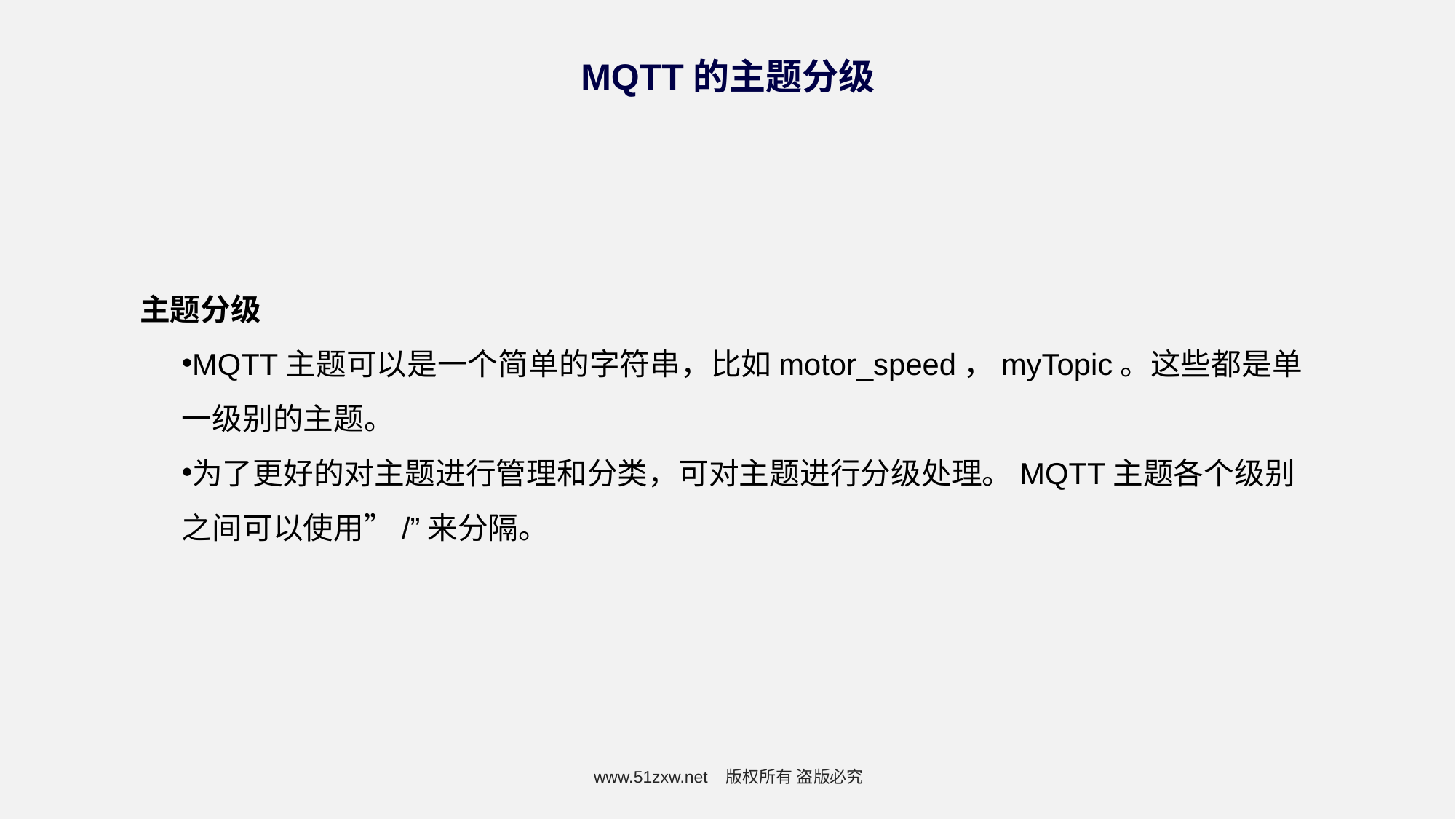

MQTT的主题分级
主题分级
MQTT主题可以是一个简单的字符串，比如motor_speed，myTopic。这些都是单一级别的主题。
为了更好的对主题进行管理和分类，可对主题进行分级处理。MQTT主题各个级别之间可以使用”/”来分隔。
www.51zxw.net   版权所有 盗版必究